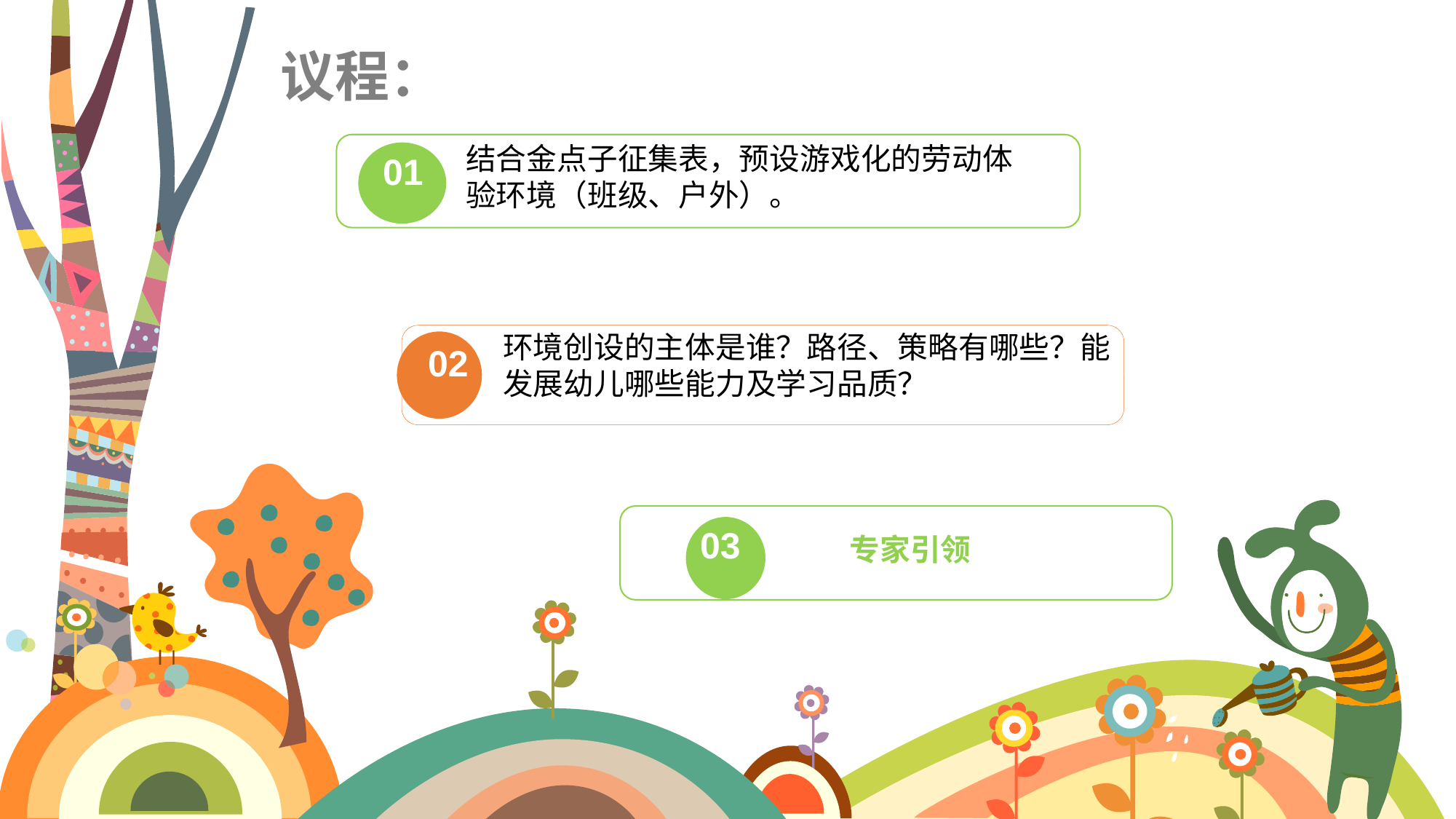

议程：

结合金点子征集表，预设游戏化的劳动体验环境（班级、户外）。

01

环境创设的主体是谁？路径、策略有哪些？能发展幼儿哪些能力及学习品质？
02

03
专家引领